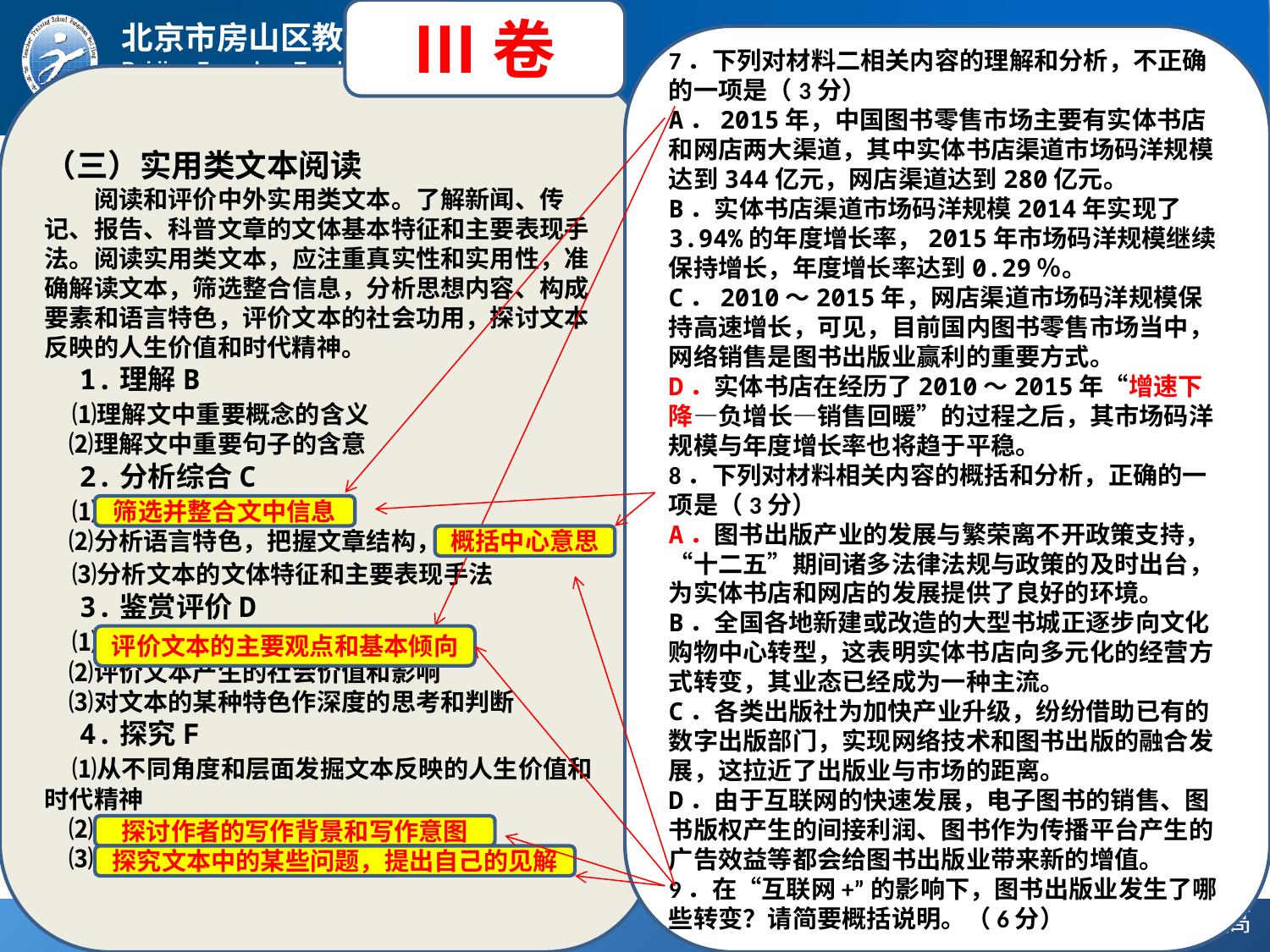

Ⅲ卷
7．下列对材料二相关内容的理解和分析，不正确的一项是（3分）
A．2015年，中国图书零售市场主要有实体书店和网店两大渠道，其中实体书店渠道市场码洋规模达到344亿元，网店渠道达到280亿元。
B．实体书店渠道市场码洋规模2014年实现了3.94%的年度增长率，2015年市场码洋规模继续保持增长，年度增长率达到0.29％。
C．2010～2015年，网店渠道市场码洋规模保持高速增长，可见，目前国内图书零售市场当中，网络销售是图书出版业赢利的重要方式。
D．实体书店在经历了2010～2015年“增速下降—负增长—销售回暖”的过程之后，其市场码洋规模与年度增长率也将趋于平稳。
8．下列对材料相关内容的概括和分析，正确的一项是（3分）
A．图书出版产业的发展与繁荣离不开政策支持，“十二五”期间诸多法律法规与政策的及时出台，为实体书店和网店的发展提供了良好的环境。
B．全国各地新建或改造的大型书城正逐步向文化购物中心转型，这表明实体书店向多元化的经营方式转变，其业态已经成为一种主流。
C．各类出版社为加快产业升级，纷纷借助已有的数字出版部门，实现网络技术和图书出版的融合发展，这拉近了出版业与市场的距离。
D．由于互联网的快速发展，电子图书的销售、图书版权产生的间接利润、图书作为传播平台产生的广告效益等都会给图书出版业带来新的增值。
9．在“互联网+”的影响下，图书出版业发生了哪些转变？请简要概括说明。（6分）
（三）实用类文本阅读
　　阅读和评价中外实用类文本。了解新闻、传记、报告、科普文章的文体基本特征和主要表现手法。阅读实用类文本，应注重真实性和实用性，准确解读文本，筛选整合信息，分析思想内容、构成要素和语言特色，评价文本的社会功用，探讨文本反映的人生价值和时代精神。
　1.理解B
　⑴理解文中重要概念的含义
　⑵理解文中重要句子的含意
　2.分析综合C
　⑴筛选并整合文中信息
　⑵分析语言特色，把握文章结构，概括中心意思
　⑶分析文本的文体特征和主要表现手法
　3.鉴赏评价D
　⑴评价文本的主要观点和基本倾向
　⑵评价文本产生的社会价值和影响
　⑶对文本的某种特色作深度的思考和判断
　4.探究F
　⑴从不同角度和层面发掘文本反映的人生价值和时代精神
　⑵探讨作者的写作背景和写作意图
　⑶探究文本中的某些问题，提出自己的见解
筛选并整合文中信息
概括中心意思
评价文本的主要观点和基本倾向
探讨作者的写作背景和写作意图
探究文本中的某些问题，提出自己的见解